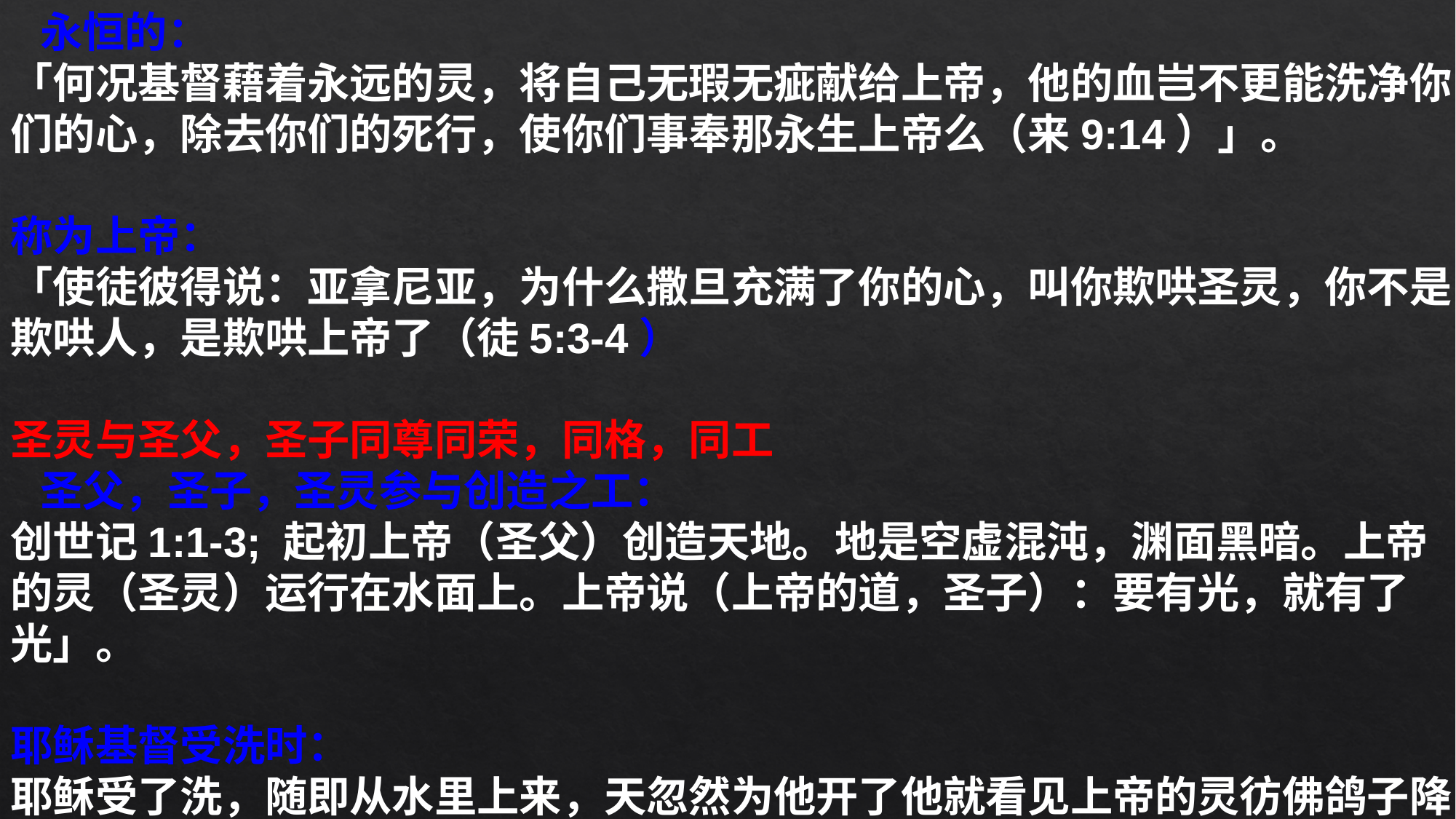

永恒的：
「何况基督藉着永远的灵，将自己无瑕无疵献给上帝，他的血岂不更能洗净你们的心，除去你们的死行，使你们事奉那永生上帝么（来9:14）」。

称为上帝：
「使徒彼得说：亚拿尼亚，为什么撒旦充满了你的心，叫你欺哄圣灵，你不是欺哄人，是欺哄上帝了（徒5:3-4）

圣灵与圣父，圣子同尊同荣，同格，同工
  圣父，圣子，圣灵参与创造之工：
创世记1:1-3; 起初上帝（圣父）创造天地。地是空虚混沌，渊面黑暗。上帝的灵（圣灵）运行在水面上。上帝说（上帝的道，圣子）：要有光，就有了光」。

耶稣基督受洗时：
耶稣受了洗，随即从水里上来，天忽然为他开了他就看见上帝的灵彷佛鸽子降下，落在他身上。天上有声音说：这是我的爱子，我所喜悦的（约3:16-17）。